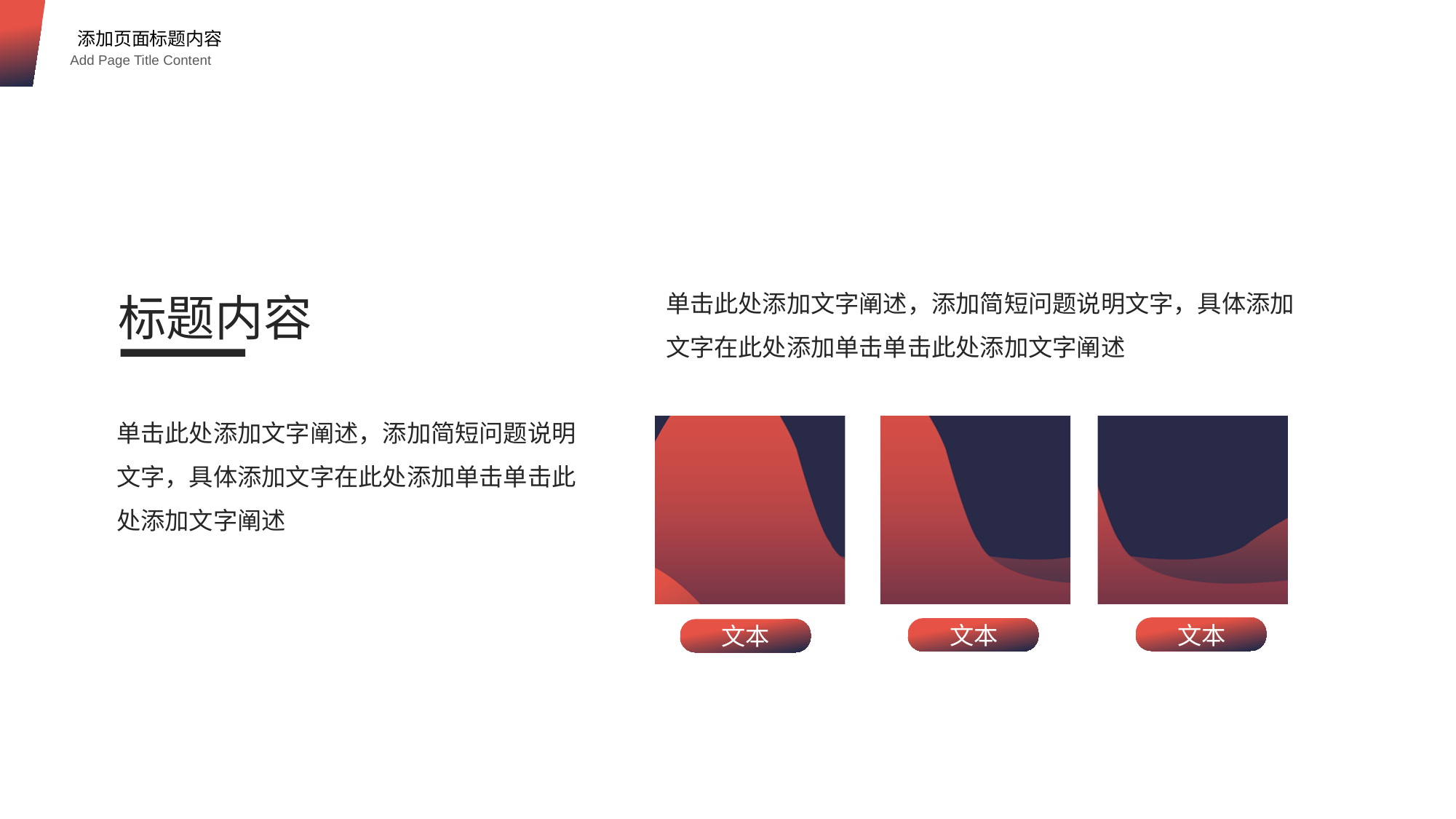

添加页面标题内容
Add Page Title Content
单击此处添加文字阐述，添加简短问题说明文字，具体添加文字在此处添加单击单击此处添加文字阐述
标题内容

单击此处添加文字阐述，添加简短问题说明文字，具体添加文字在此处添加单击单击此处添加文字阐述

文本
文本

文本